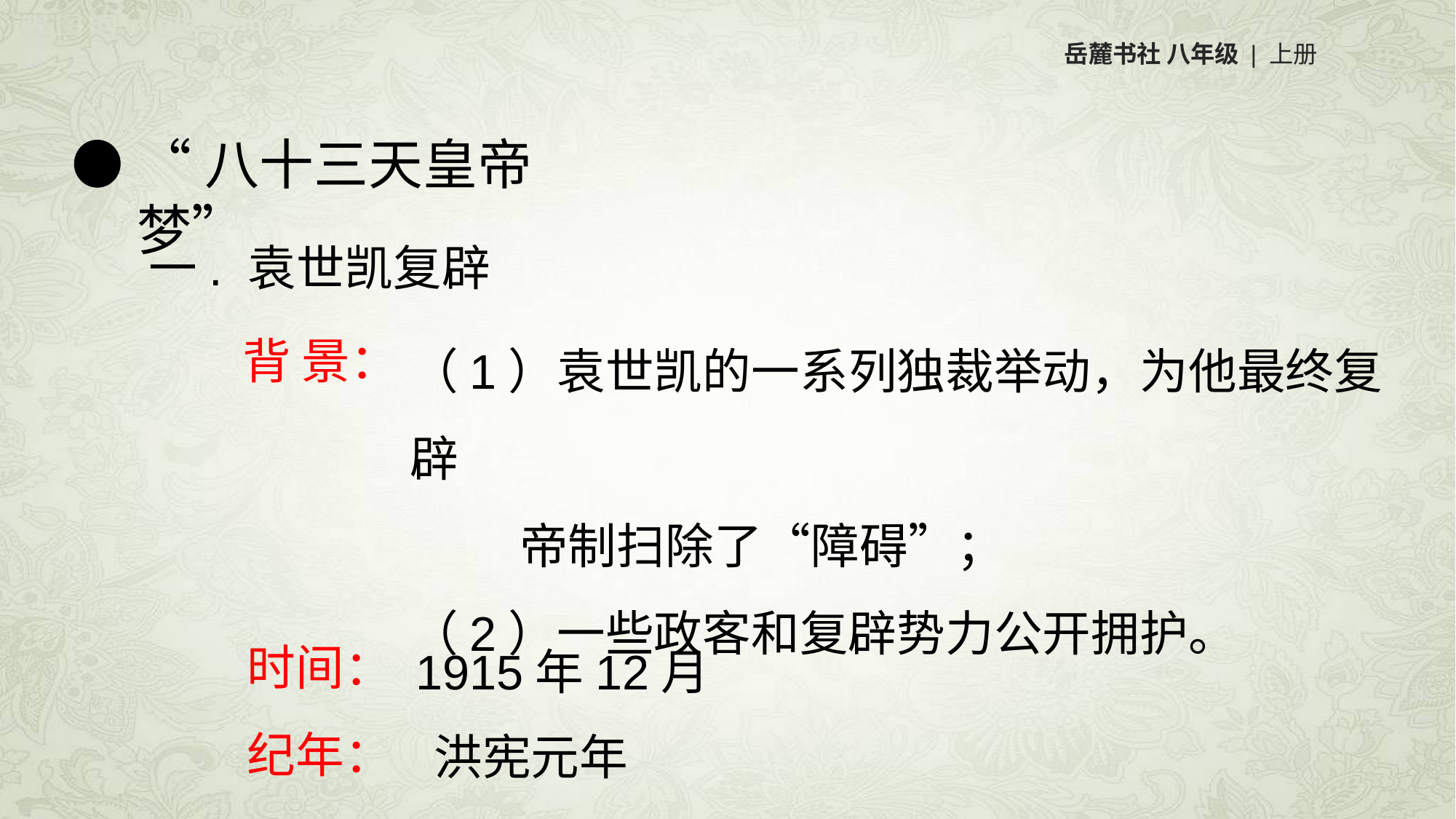

岳麓书社 八年级 | 上册
“八十三天皇帝梦”

一. 袁世凯复辟
（1）袁世凯的一系列独裁举动，为他最终复辟
         帝制扫除了“障碍”；
（2）一些政客和复辟势力公开拥护。
背 景：
时间：
纪年：
1915年12月
洪宪元年